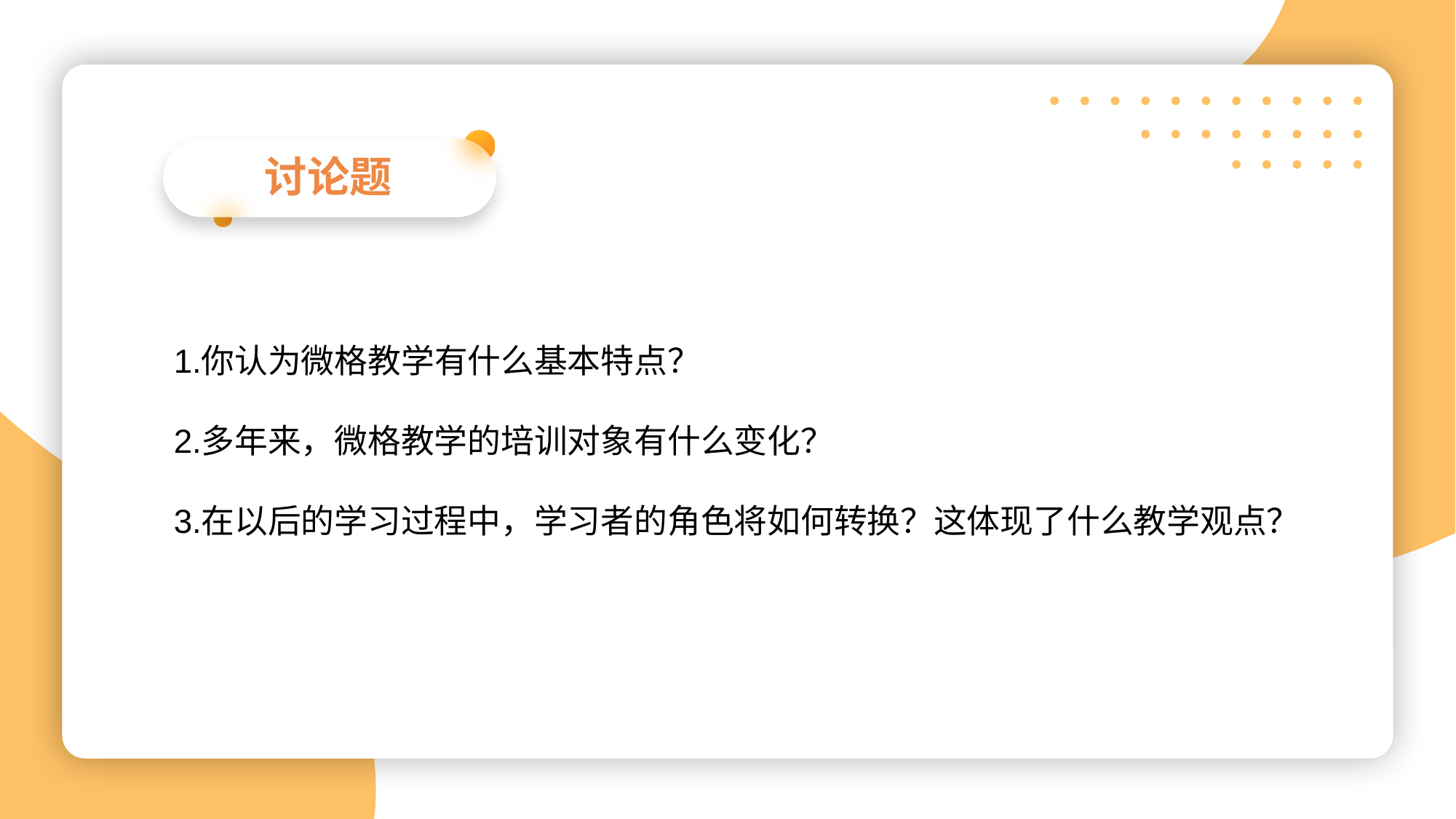

讨论题
你认为微格教学有什么基本特点？
多年来，微格教学的培训对象有什么变化？
在以后的学习过程中，学习者的角色将如何转换？这体现了什么教学观点？